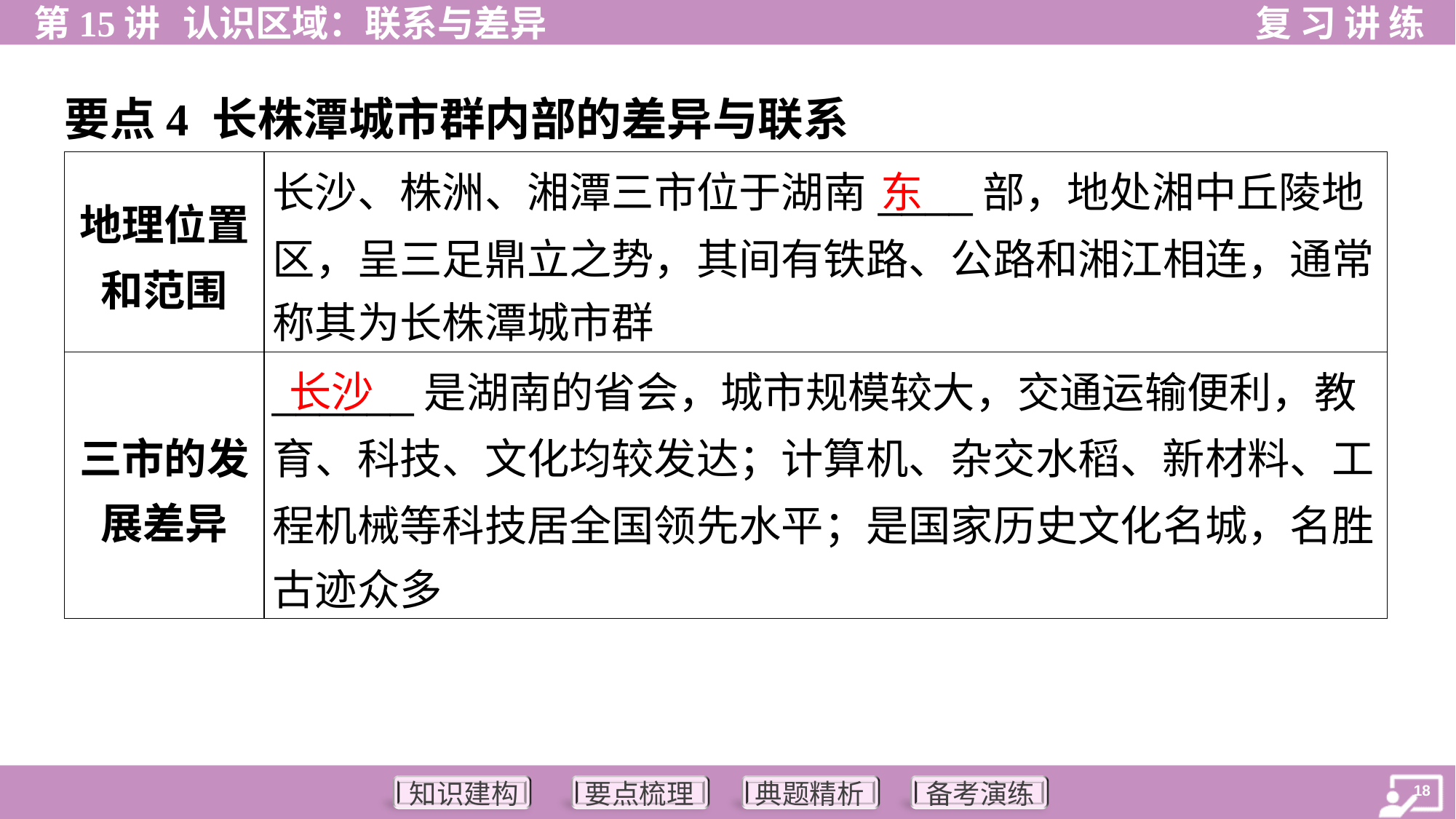

要点4 长株潭城市群内部的差异与联系
| 地理位置 和范围 | 长沙、株洲、湘潭三市位于湖南\_\_\_\_部，地处湘中丘陵地 区，呈三足鼎立之势，其间有铁路、公路和湘江相连，通常 称其为长株潭城市群 |
| --- | --- |
| 三市的发 展差异 | \_\_\_\_\_\_是湖南的省会，城市规模较大，交通运输便利，教 育、科技、文化均较发达；计算机、杂交水稻、新材料、工 程机械等科技居全国领先水平；是国家历史文化名城，名胜 古迹众多 |
东
长沙